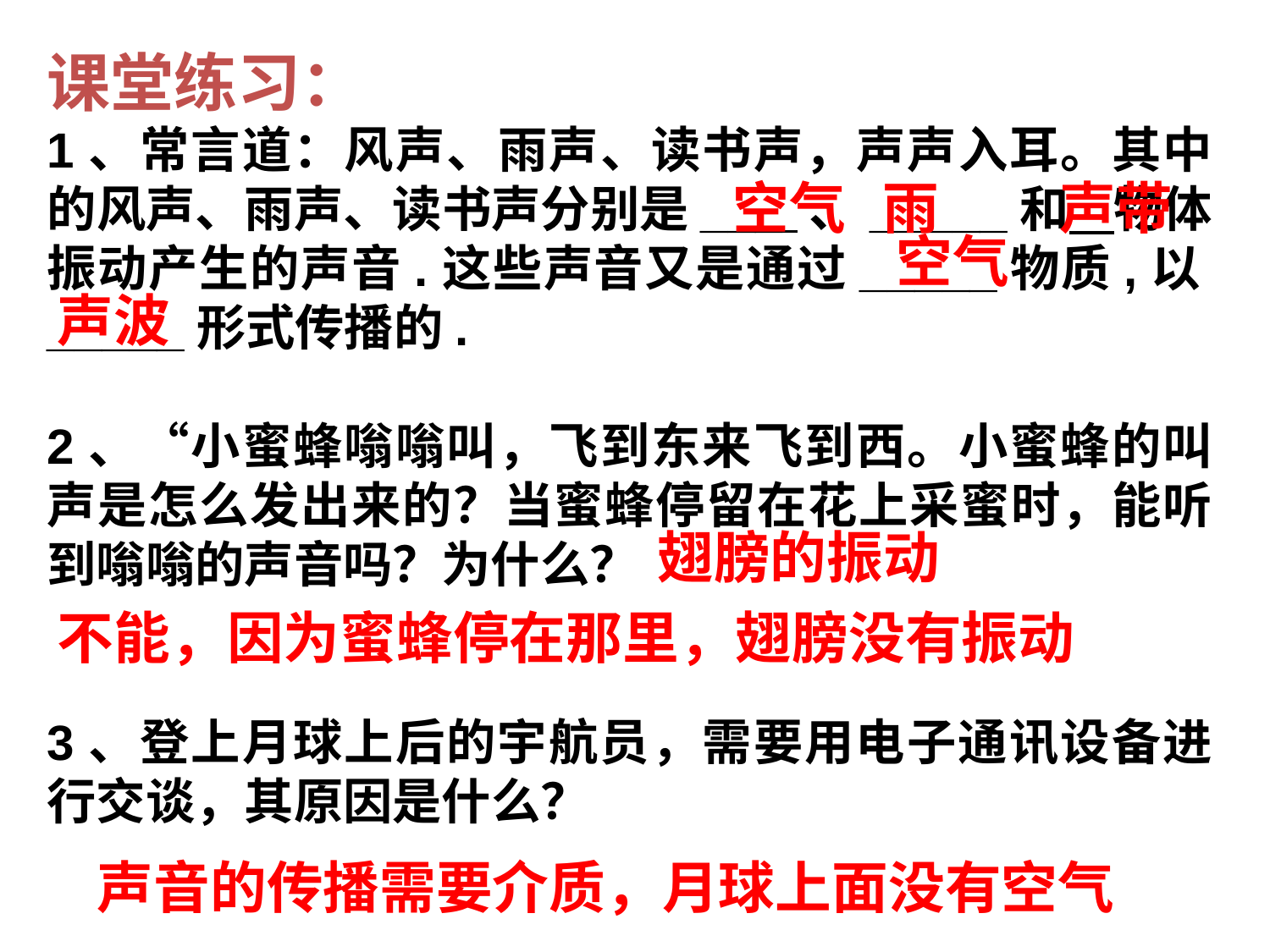

课堂练习：
1、常言道：风声、雨声、读书声，声声入耳。其中的风声、雨声、读书声分别是___ 、_____和    物体振动产生的声音.这些声音又是通过_____物质,以_____形式传播的.

2、“小蜜蜂嗡嗡叫，飞到东来飞到西。小蜜蜂的叫声是怎么发出来的？当蜜蜂停留在花上采蜜时，能听到嗡嗡的声音吗？为什么？

3、登上月球上后的宇航员，需要用电子通讯设备进行交谈，其原因是什么？
雨
空气
声带
空气
声波
翅膀的振动
不能，因为蜜蜂停在那里，翅膀没有振动
声音的传播需要介质，月球上面没有空气